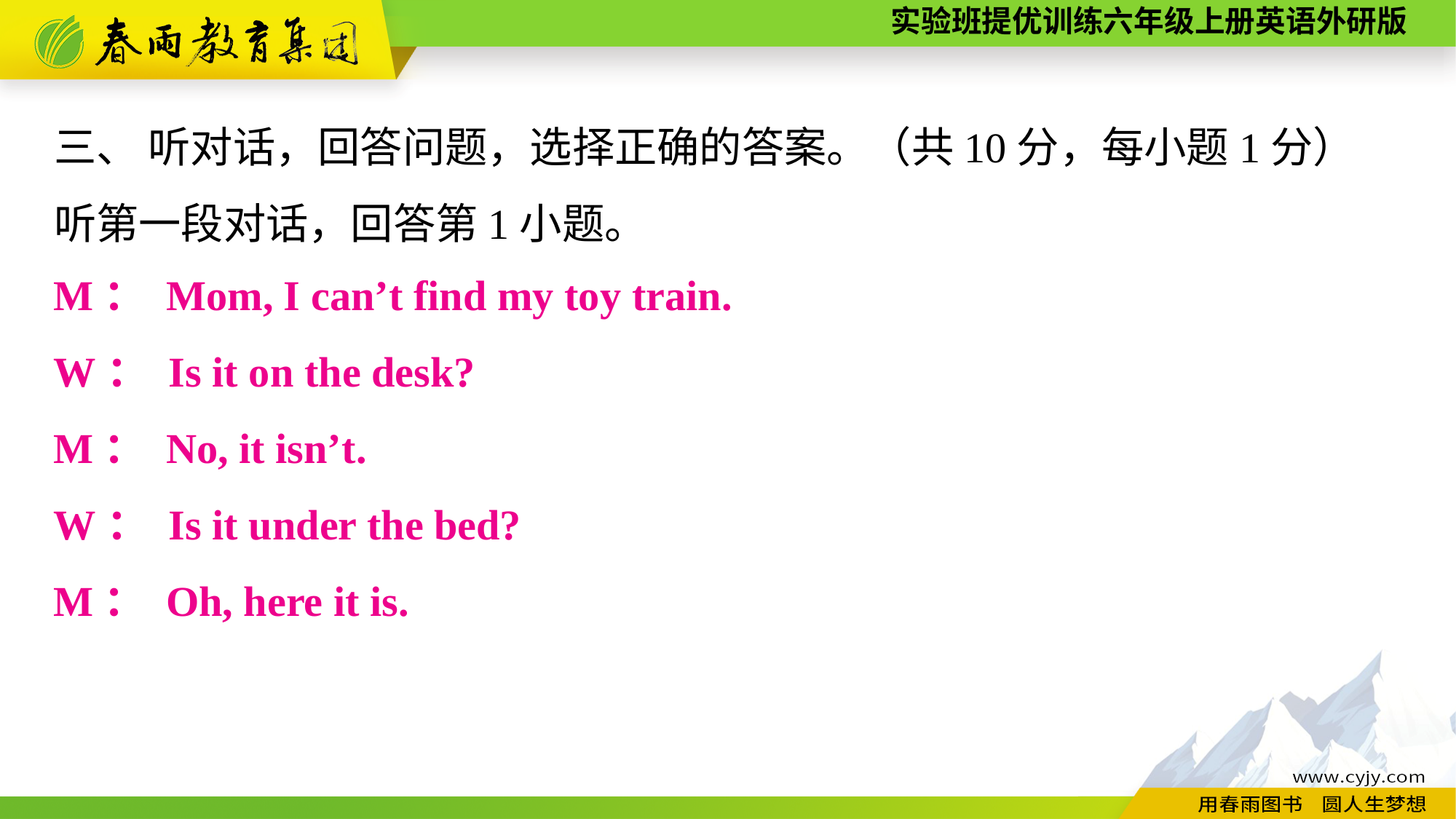

三、 听对话，回答问题，选择正确的答案。（共10分，每小题1分）
听第一段对话，回答第1小题。
M： Mom, I can’t find my toy train.
W： Is it on the desk?
M： No, it isn’t.
W： Is it under the bed?
M： Oh, here it is.